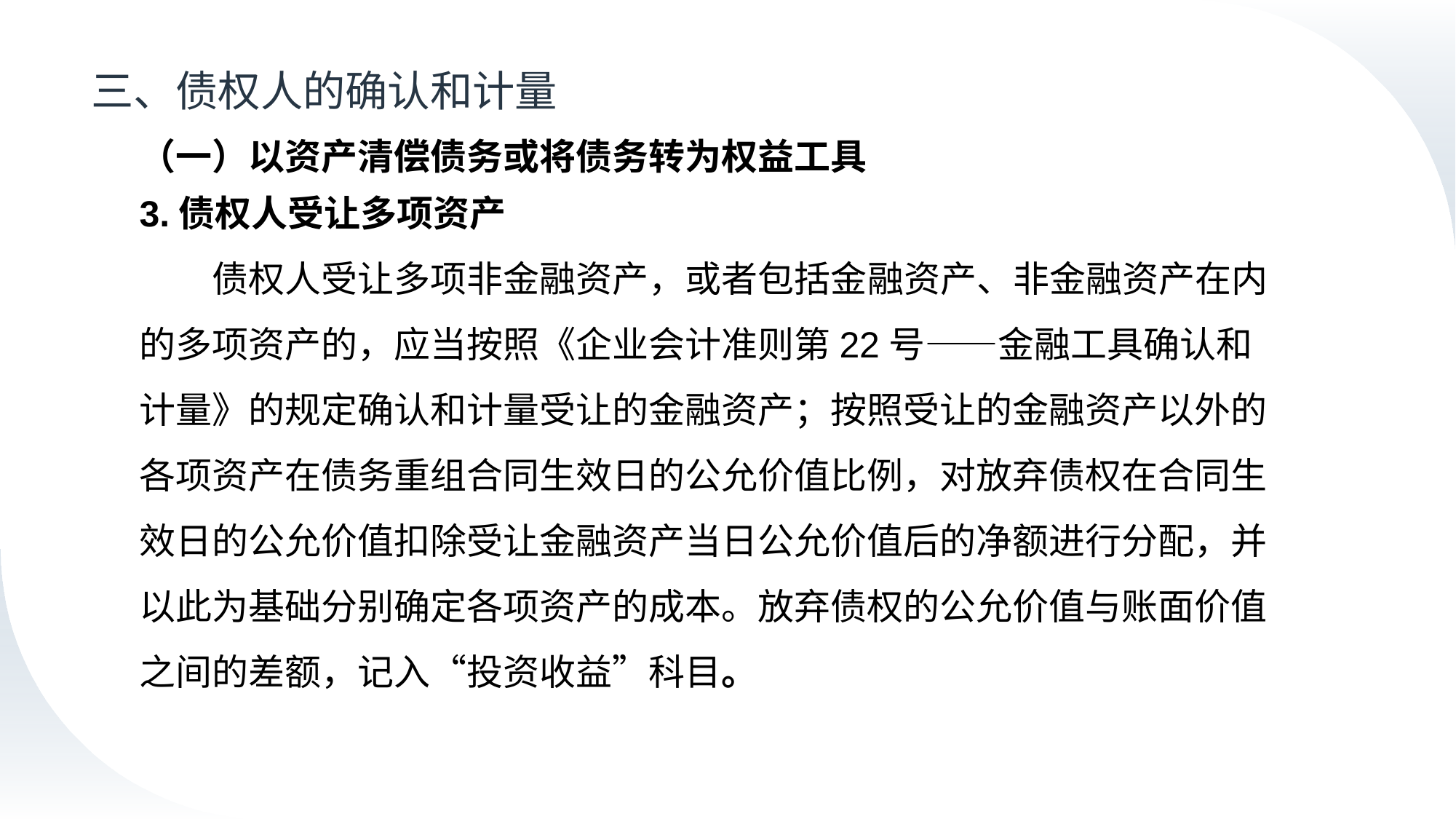

# 三、债权人的确认和计量
（一）以资产清偿债务或将债务转为权益工具
3.债权人受让多项资产
债权人受让多项非金融资产，或者包括金融资产、非金融资产在内的多项资产的，应当按照《企业会计准则第22号——金融工具确认和计量》的规定确认和计量受让的金融资产；按照受让的金融资产以外的各项资产在债务重组合同生效日的公允价值比例，对放弃债权在合同生效日的公允价值扣除受让金融资产当日公允价值后的净额进行分配，并以此为基础分别确定各项资产的成本。放弃债权的公允价值与账面价值之间的差额，记入“投资收益”科目。